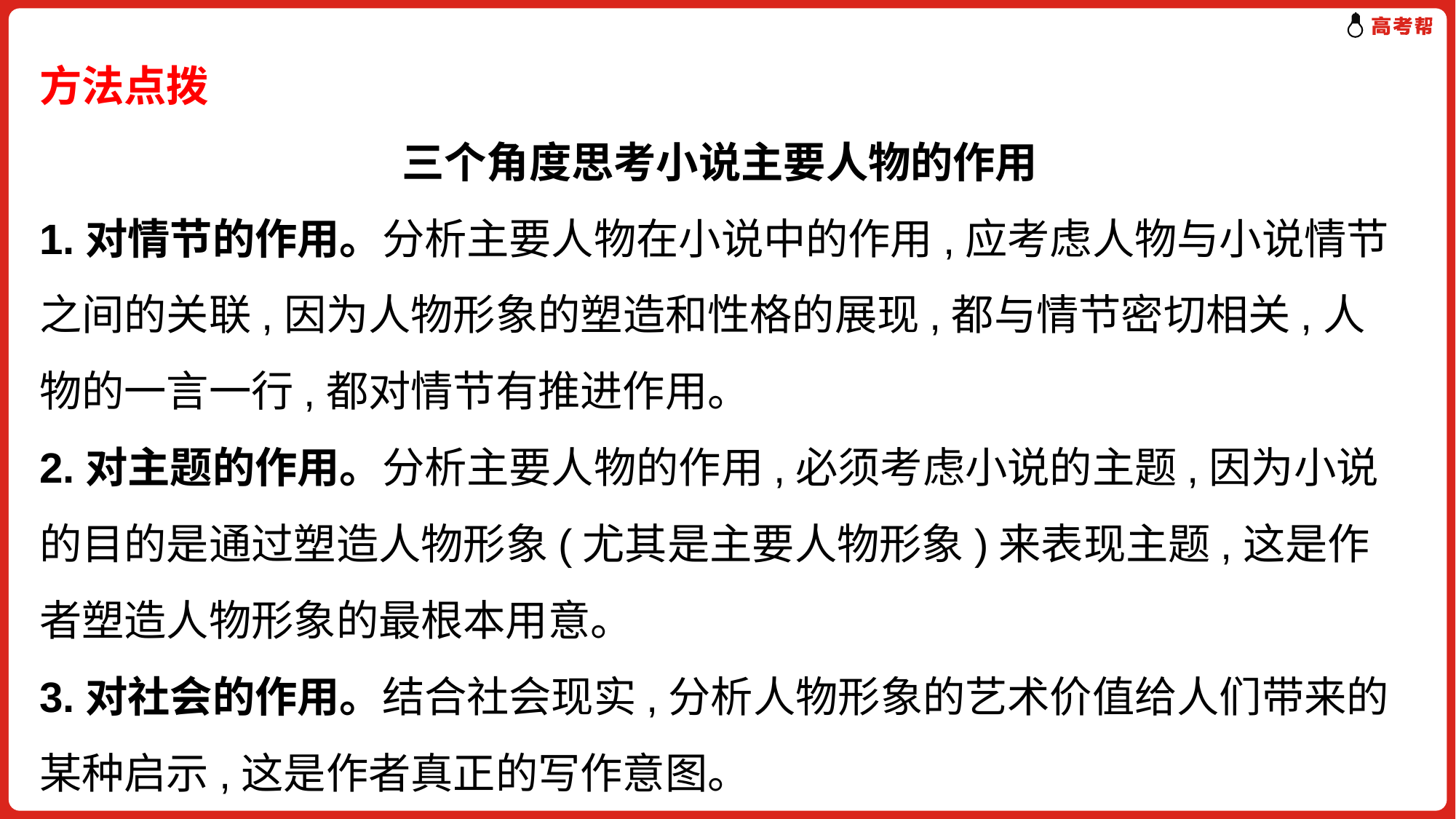

方法点拨
三个角度思考小说主要人物的作用
1.对情节的作用。分析主要人物在小说中的作用,应考虑人物与小说情节之间的关联,因为人物形象的塑造和性格的展现,都与情节密切相关,人物的一言一行,都对情节有推进作用。
2.对主题的作用。分析主要人物的作用,必须考虑小说的主题,因为小说的目的是通过塑造人物形象(尤其是主要人物形象)来表现主题,这是作者塑造人物形象的最根本用意。
3.对社会的作用。结合社会现实,分析人物形象的艺术价值给人们带来的某种启示,这是作者真正的写作意图。